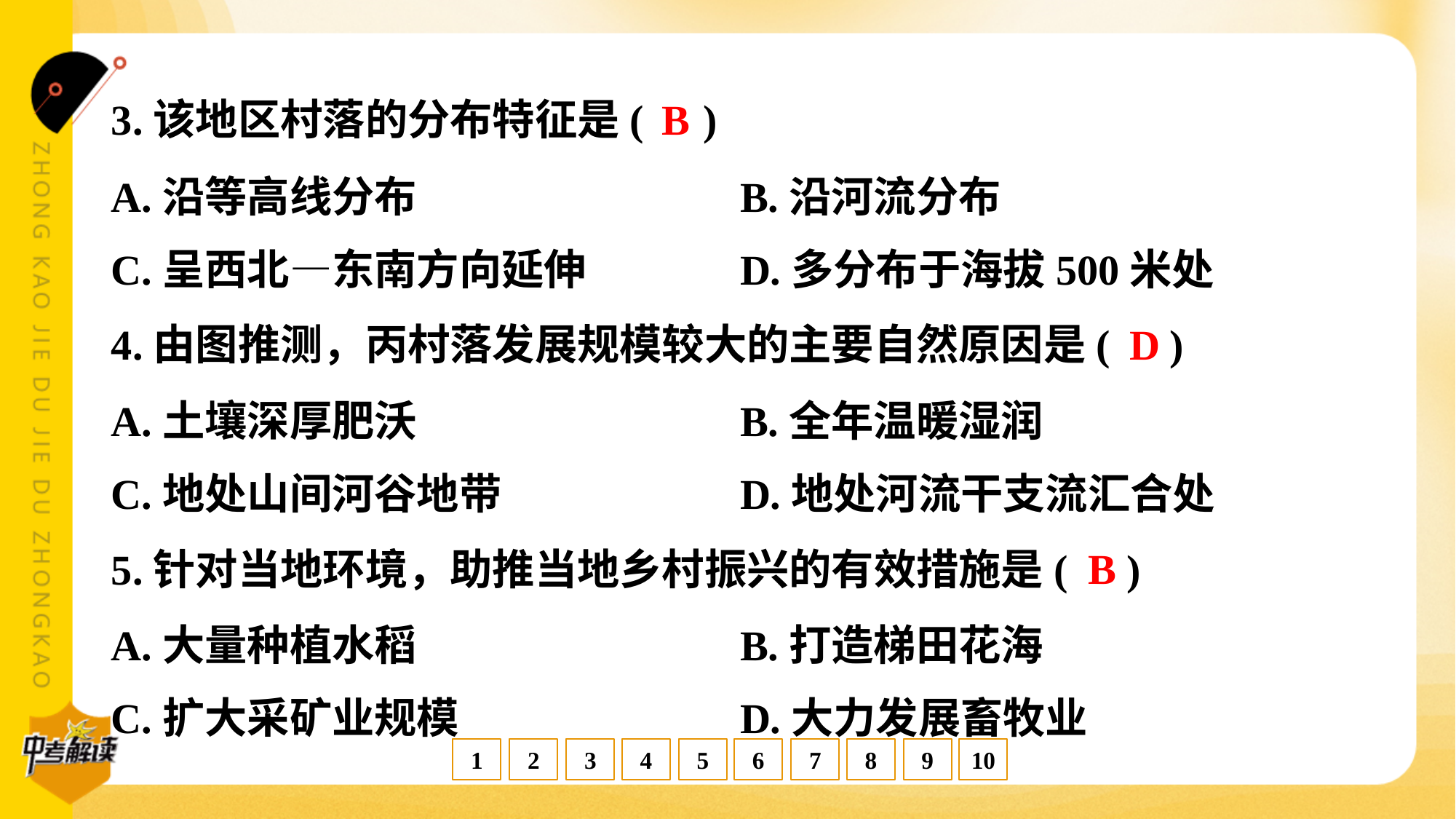

B
3.该地区村落的分布特征是(     )
A.沿等高线分布	B.沿河流分布
C.呈西北—东南方向延伸	D.多分布于海拔500米处
D
4.由图推测，丙村落发展规模较大的主要自然原因是(     )
A.土壤深厚肥沃	B.全年温暖湿润
C.地处山间河谷地带	D.地处河流干支流汇合处
B
5.针对当地环境，助推当地乡村振兴的有效措施是(     )
A.大量种植水稻	B.打造梯田花海
C.扩大采矿业规模	D.大力发展畜牧业